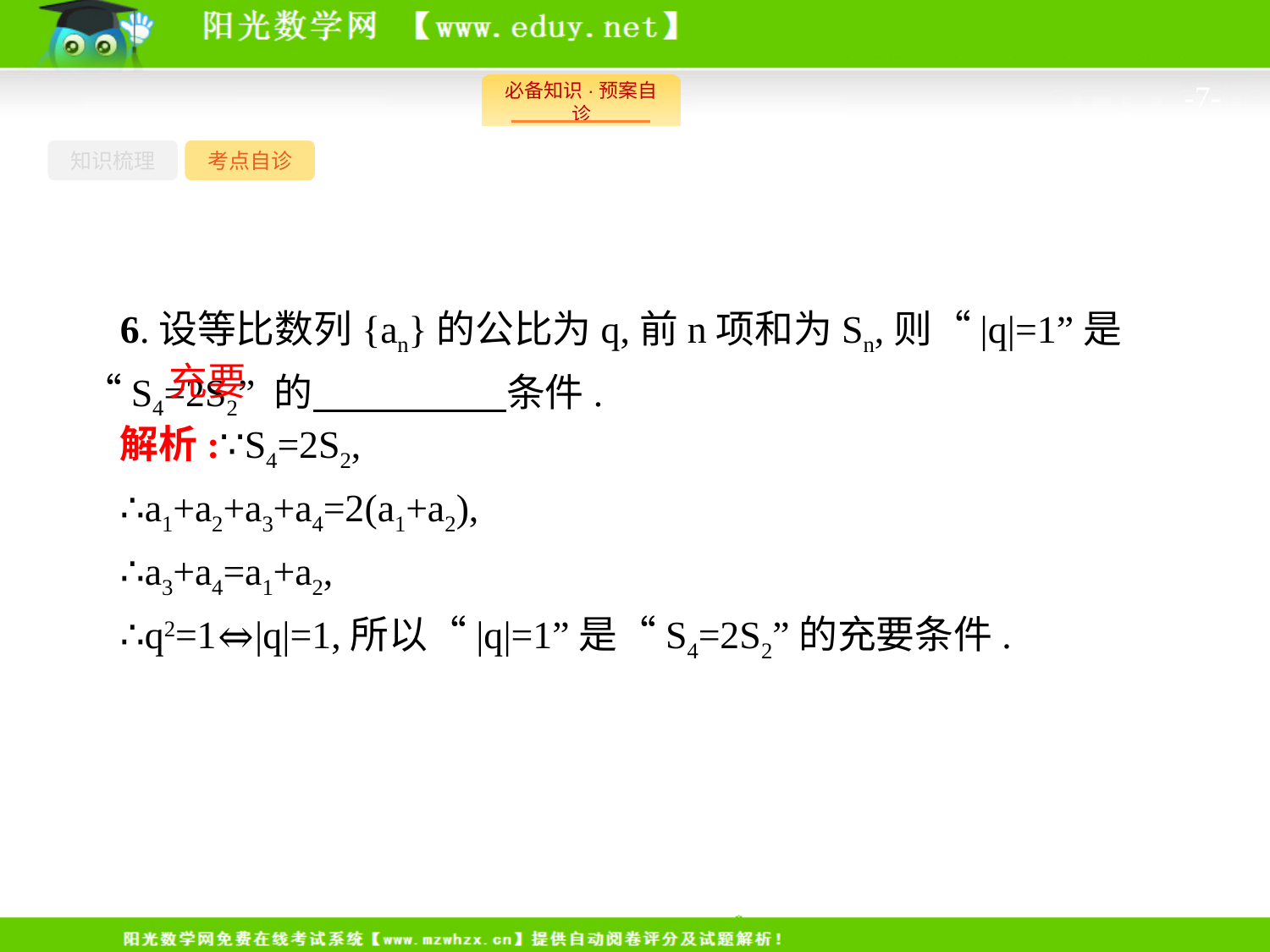

-7-
知识梳理
考点自诊
6.设等比数列{an}的公比为q,前n项和为Sn,则“|q|=1”是“S4=2S2” 的　　　　　条件.
充要
解析:∵S4=2S2,
∴a1+a2+a3+a4=2(a1+a2),
∴a3+a4=a1+a2,
∴q2=1⇔|q|=1,所以“|q|=1”是“S4=2S2”的充要条件.